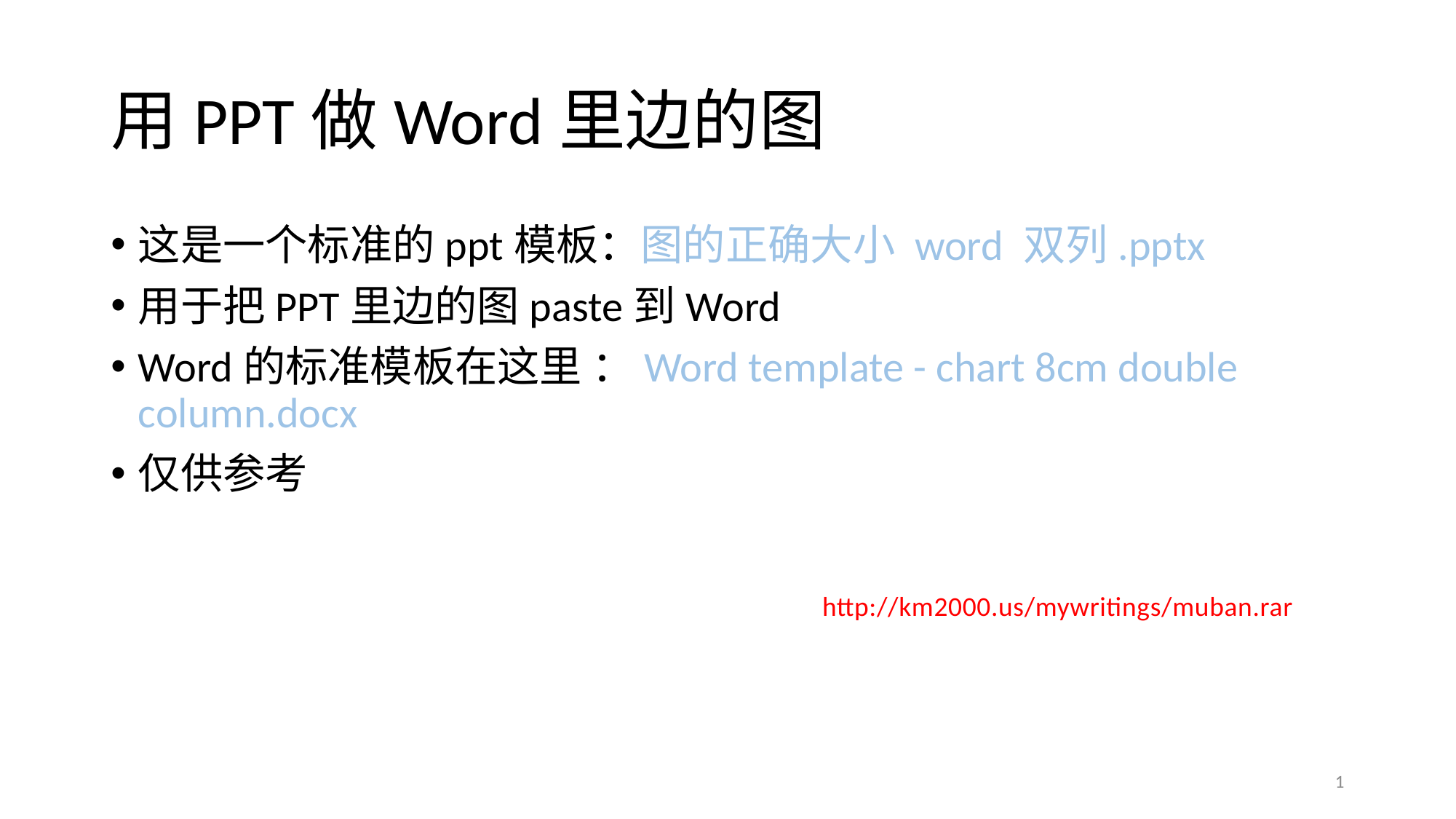

# 用PPT做Word里边的图
这是一个标准的ppt模板：图的正确大小 word 双列.pptx
用于把PPT里边的图paste到Word
Word的标准模板在这里 ：Word template - chart 8cm double column.docx
仅供参考
http://km2000.us/mywritings/muban.rar
1